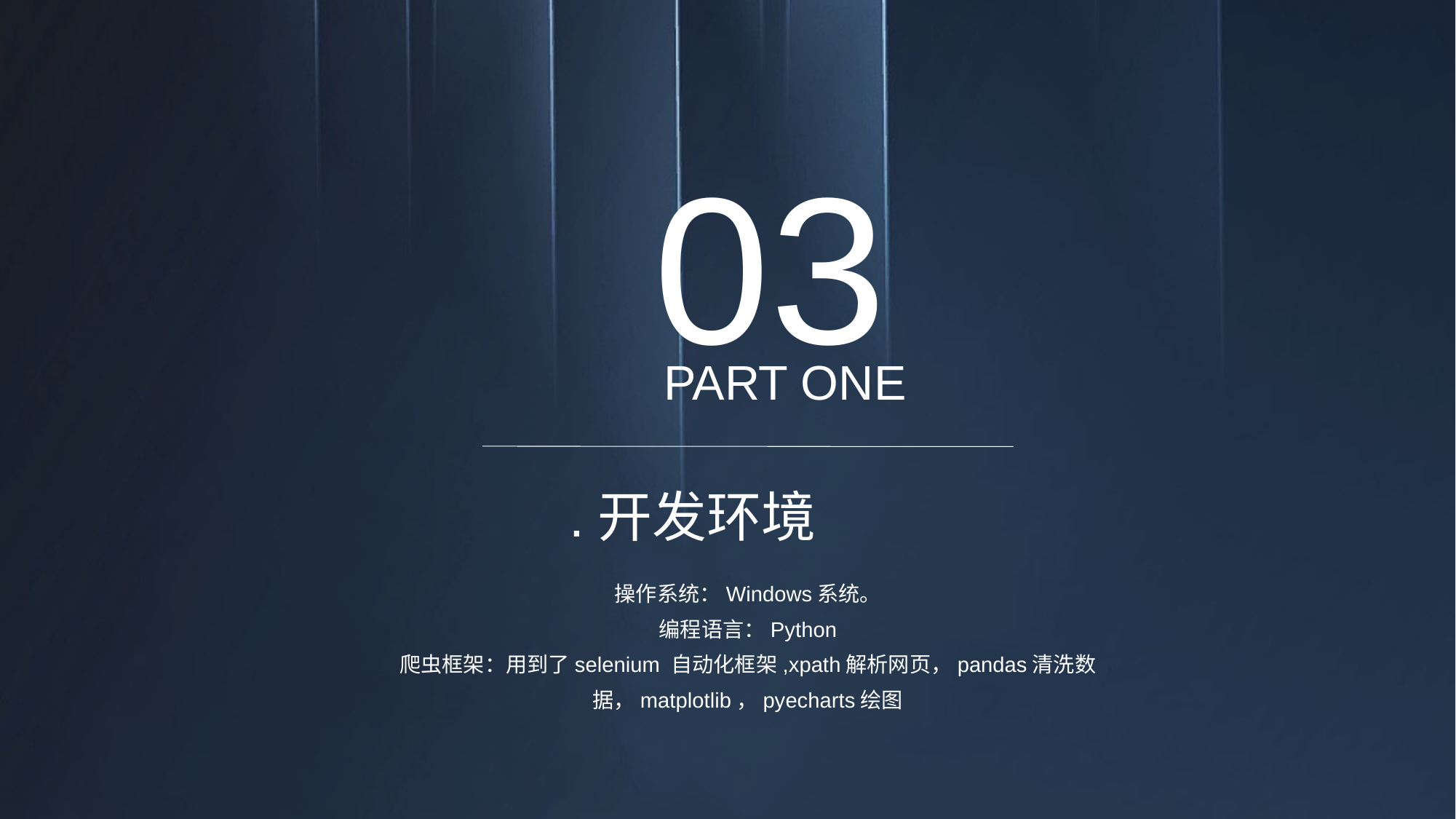

03
PART ONE

.开发环境

操作系统：Windows系统。
编程语言：Python
爬虫框架：用到了selenium 自动化框架,xpath解析网页，pandas清洗数据，matplotlib，pyecharts绘图